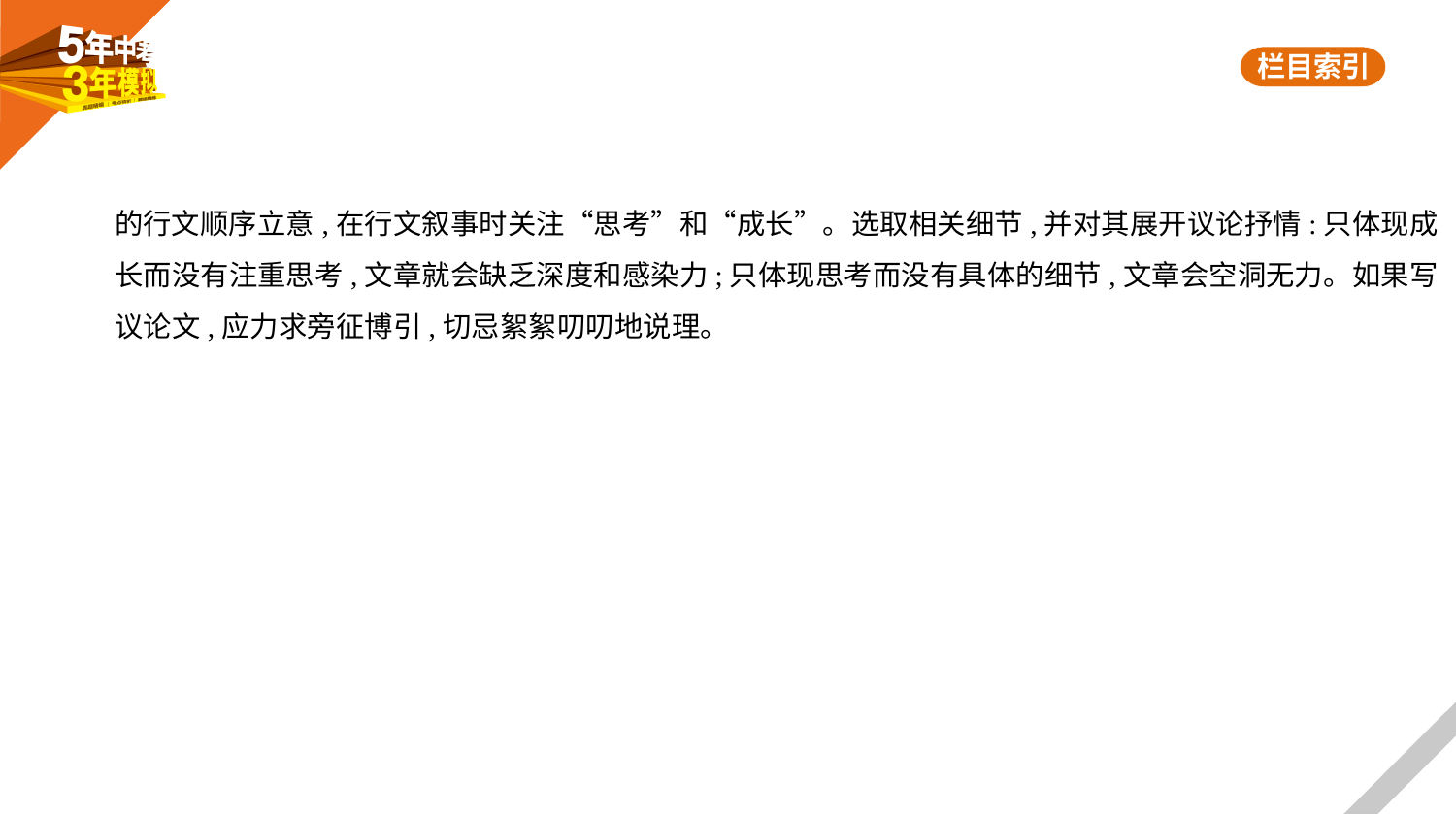

的行文顺序立意,在行文叙事时关注“思考”和“成长”。选取相关细节,并对其展开议论抒情:只体现成
长而没有注重思考,文章就会缺乏深度和感染力;只体现思考而没有具体的细节,文章会空洞无力。如果写
议论文,应力求旁征博引,切忌絮絮叨叨地说理。